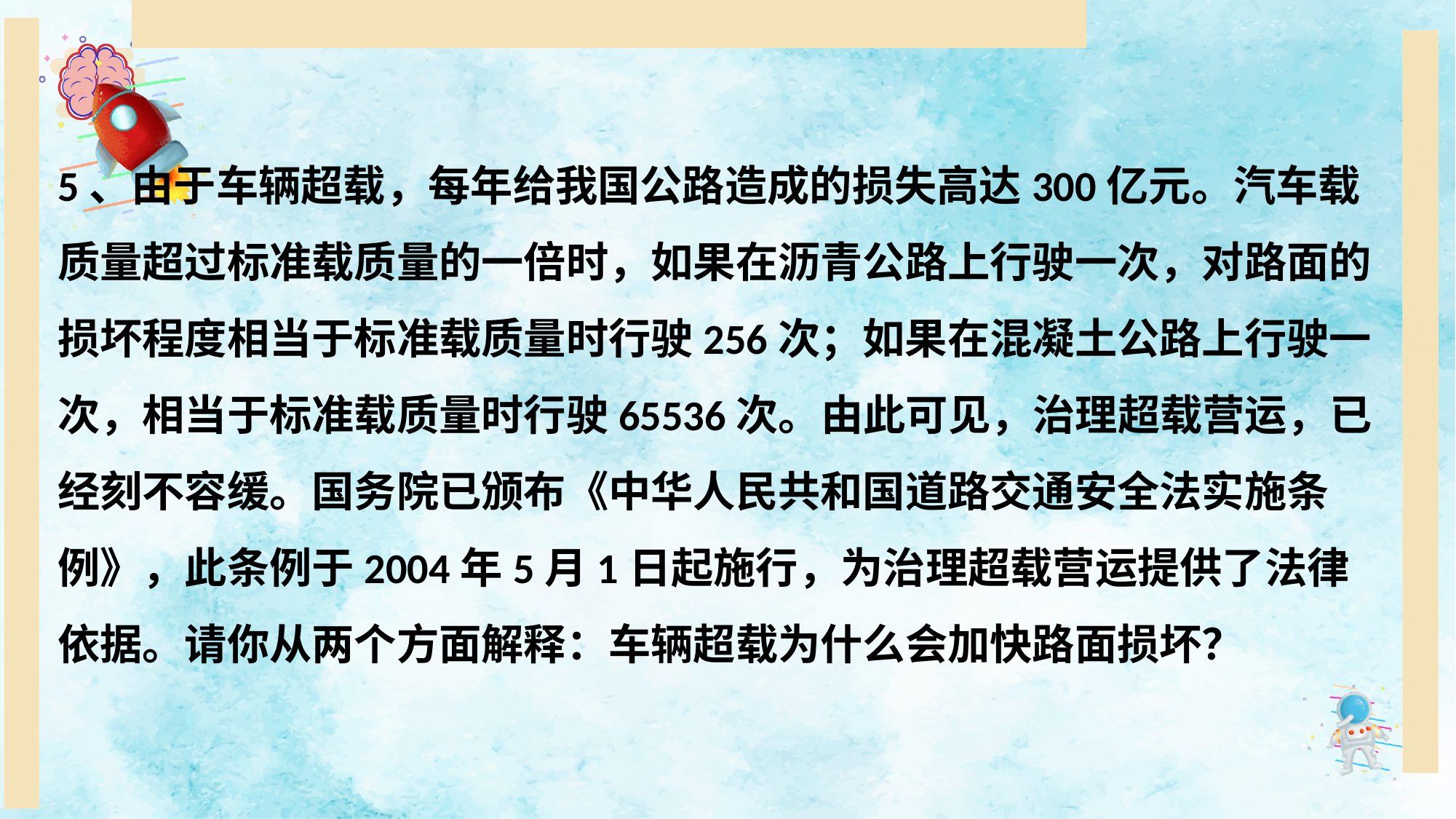

5、由于车辆超载，每年给我国公路造成的损失高达300亿元。汽车载质量超过标准载质量的一倍时，如果在沥青公路上行驶一次，对路面的损坏程度相当于标准载质量时行驶256次；如果在混凝土公路上行驶一次，相当于标准载质量时行驶65536次。由此可见，治理超载营运，已经刻不容缓。国务院已颁布《中华人民共和国道路交通安全法实施条例》，此条例于2004年5月1日起施行，为治理超载营运提供了法律依据。请你从两个方面解释：车辆超载为什么会加快路面损坏？